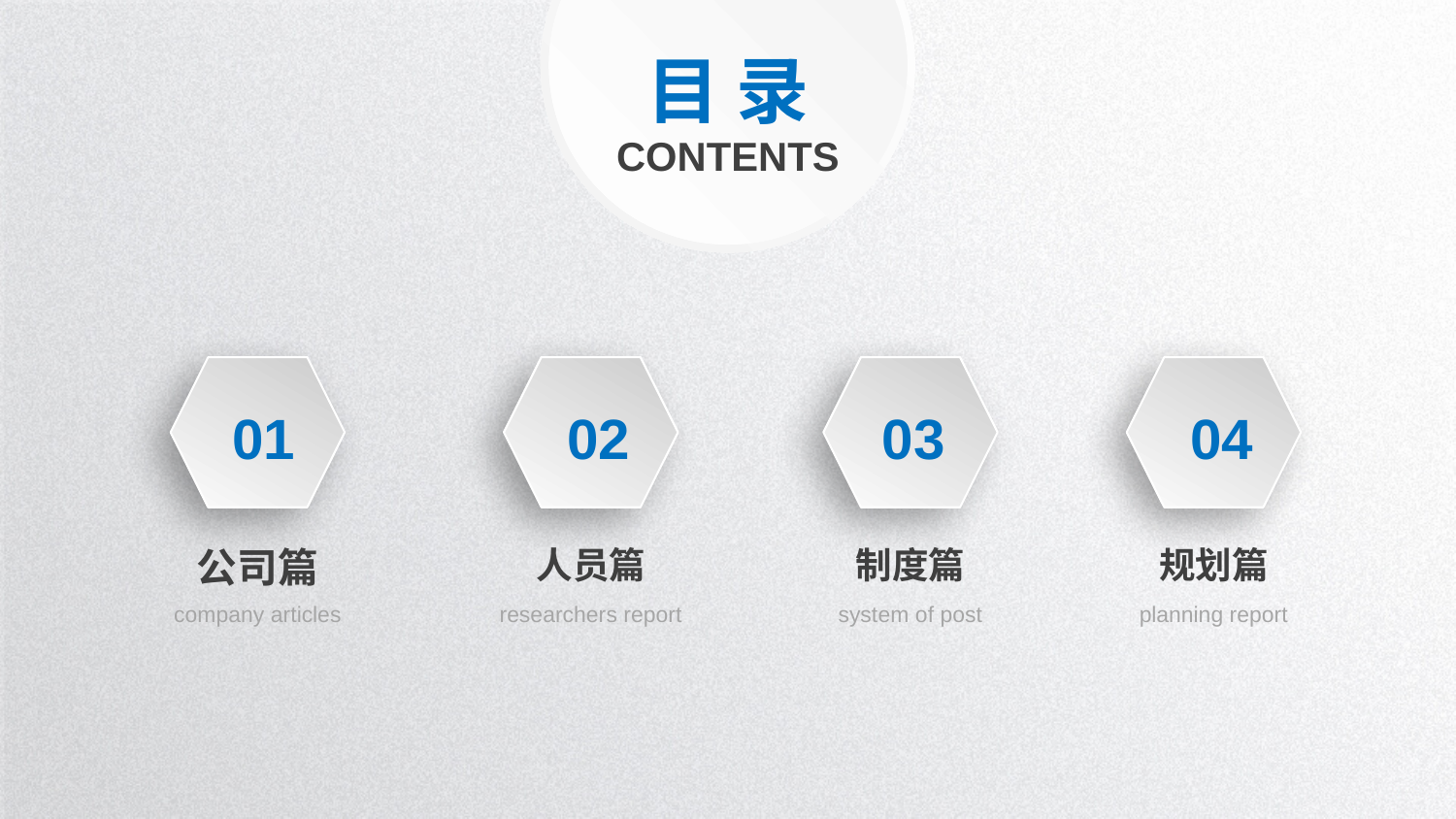

目 录
CONTENTS

01

02

03

04
公司篇
人员篇
制度篇
规划篇
company articles
researchers report
system of post
planning report